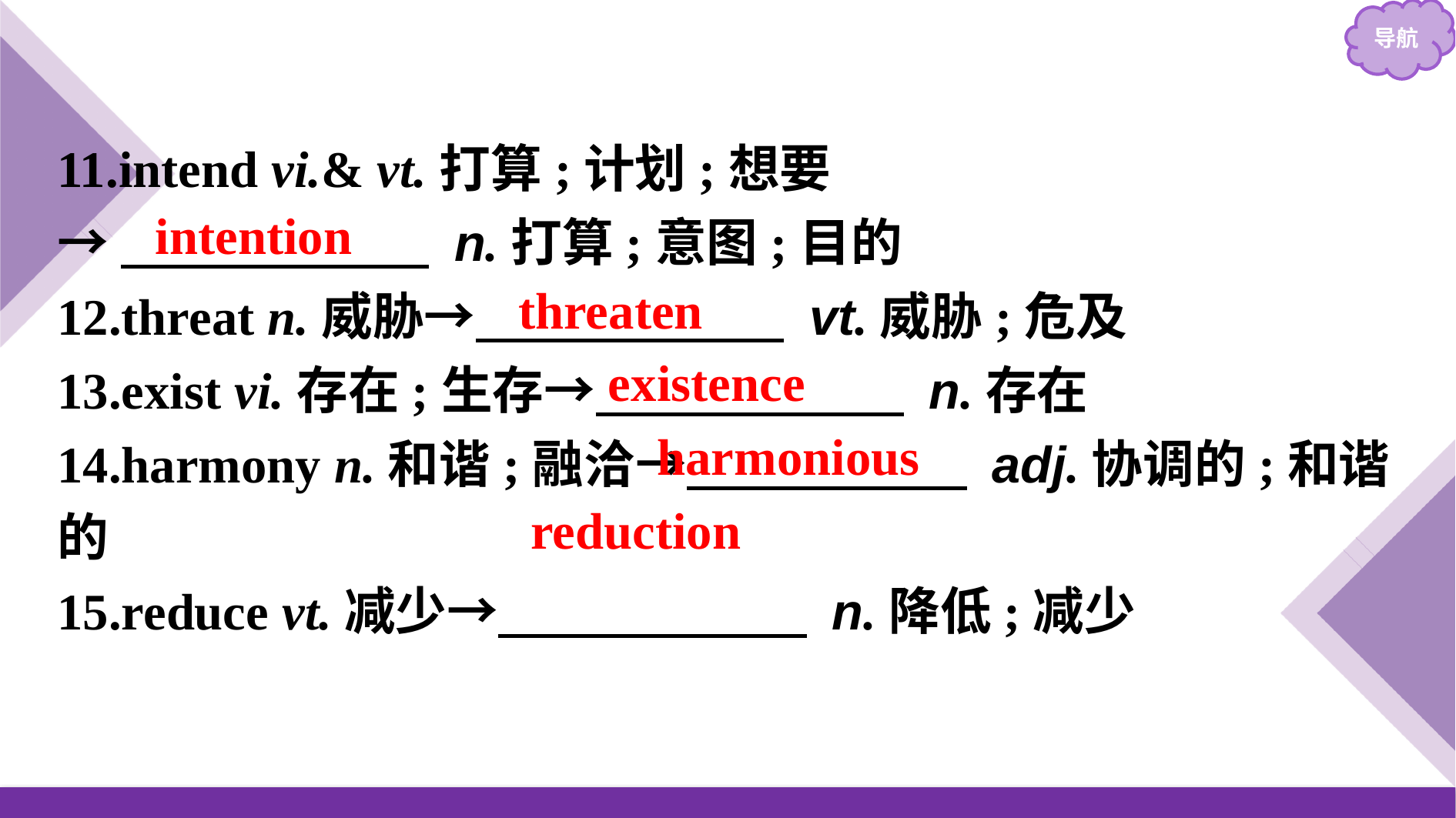

11.intend vi.& vt.打算;计划;想要
→　　　　　　 n.打算;意图;目的
12.threat n.威胁→　　　　　　 vt.威胁;危及
13.exist vi.存在;生存→　　　　　　 n.存在
14.harmony n.和谐;融洽→　　　　  　 adj.协调的;和谐的
15.reduce vt.减少→　　　　　　 n.降低;减少
intention
threaten
existence
harmonious
reduction